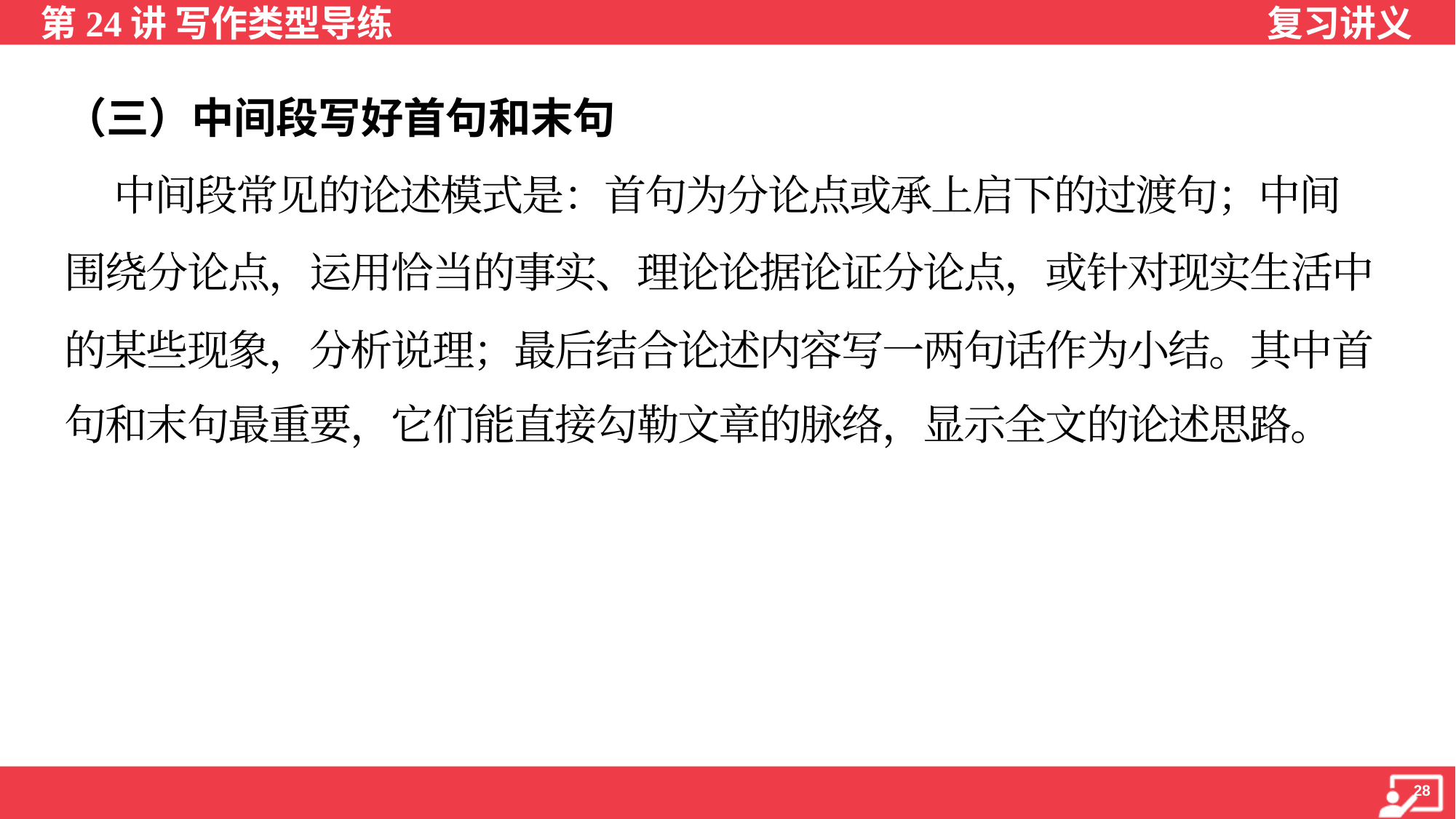

（三）中间段写好首句和末句
    中间段常见的论述模式是：首句为分论点或承上启下的过渡句；中间
围绕分论点，运用恰当的事实、理论论据论证分论点，或针对现实生活中
的某些现象，分析说理；最后结合论述内容写一两句话作为小结。其中首
句和末句最重要，它们能直接勾勒文章的脉络，显示全文的论述思路。